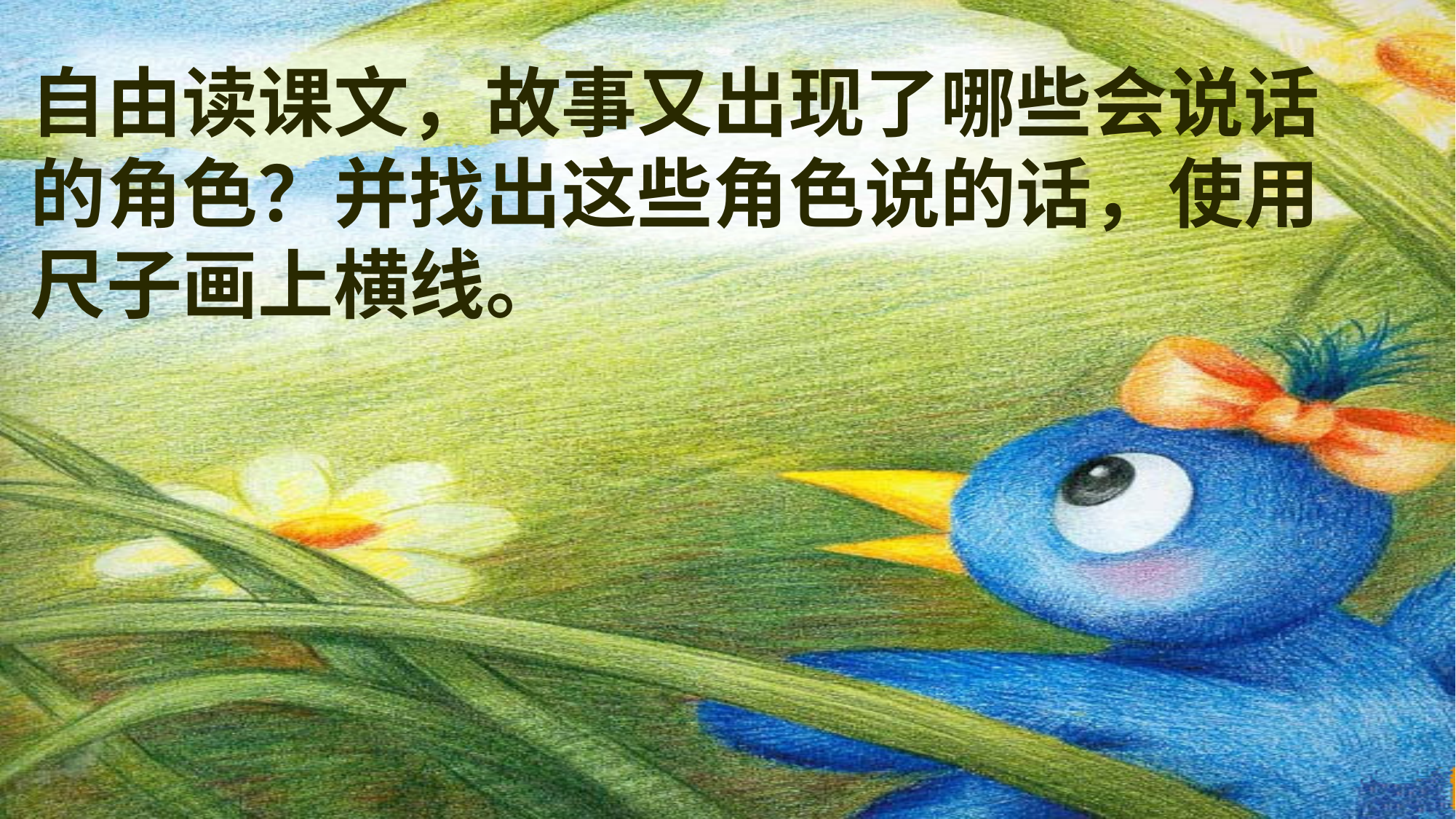

自由读课文，故事又出现了哪些会说话的角色？并找出这些角色说的话，使用尺子画上横线。